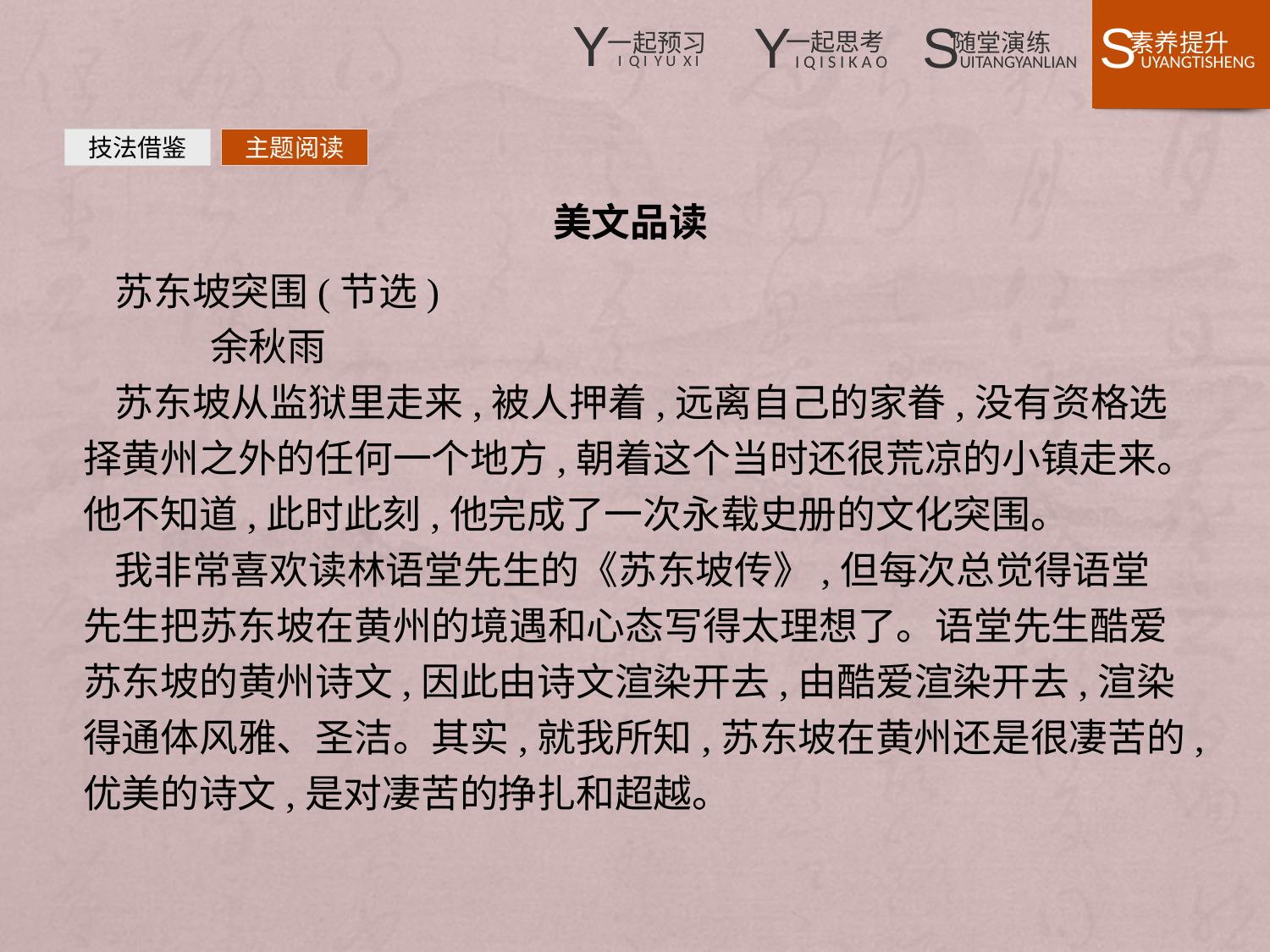

技法借鉴
主题阅读
美文品读
苏东坡突围(节选)
	余秋雨
苏东坡从监狱里走来,被人押着,远离自己的家眷,没有资格选择黄州之外的任何一个地方,朝着这个当时还很荒凉的小镇走来。他不知道,此时此刻,他完成了一次永载史册的文化突围。
我非常喜欢读林语堂先生的《苏东坡传》,但每次总觉得语堂先生把苏东坡在黄州的境遇和心态写得太理想了。语堂先生酷爱苏东坡的黄州诗文,因此由诗文渲染开去,由酷爱渲染开去,渲染得通体风雅、圣洁。其实,就我所知,苏东坡在黄州还是很凄苦的,优美的诗文,是对凄苦的挣扎和超越。